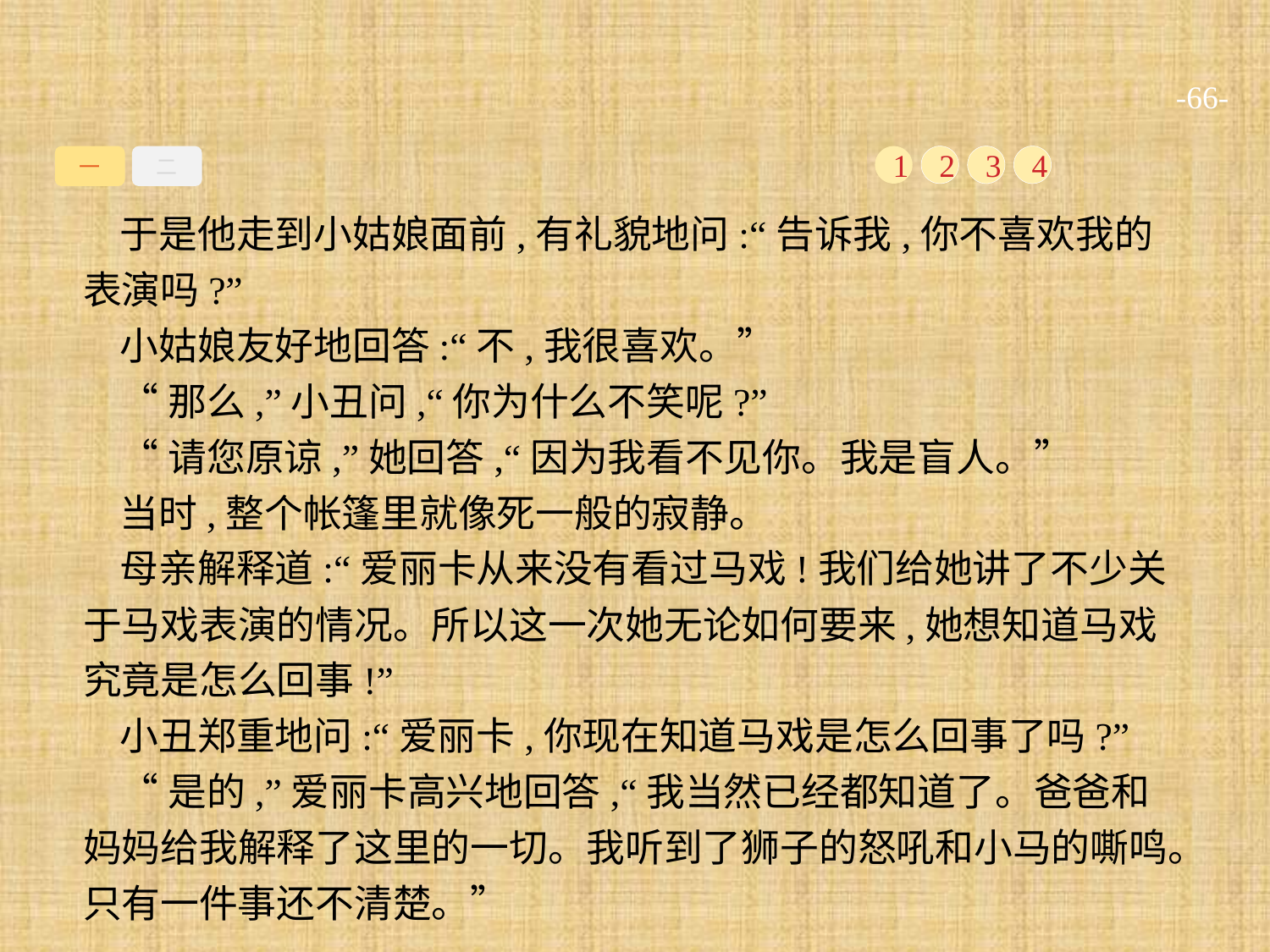

-66-
一
二
1
2
3
4
于是他走到小姑娘面前,有礼貌地问:“告诉我,你不喜欢我的表演吗?”
小姑娘友好地回答:“不,我很喜欢。”
“那么,”小丑问,“你为什么不笑呢?”
“请您原谅,”她回答,“因为我看不见你。我是盲人。”
当时,整个帐篷里就像死一般的寂静。
母亲解释道:“爱丽卡从来没有看过马戏!我们给她讲了不少关于马戏表演的情况。所以这一次她无论如何要来,她想知道马戏究竟是怎么回事!”
小丑郑重地问:“爱丽卡,你现在知道马戏是怎么回事了吗?”
“是的,”爱丽卡高兴地回答,“我当然已经都知道了。爸爸和妈妈给我解释了这里的一切。我听到了狮子的怒吼和小马的嘶鸣。只有一件事还不清楚。”